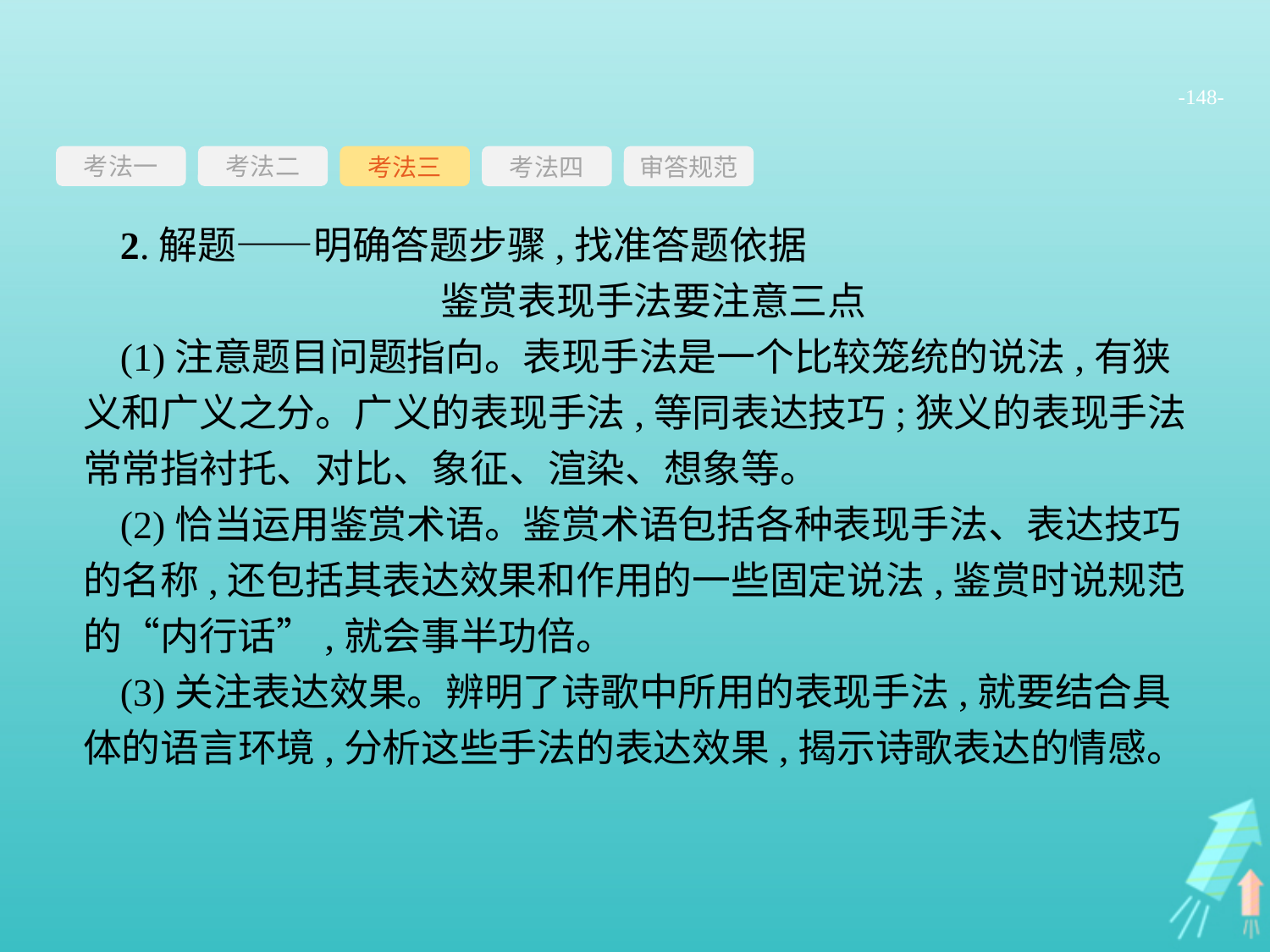

-148-
考法一
考法三
考法四
审答规范
考法二
2.解题——明确答题步骤,找准答题依据
鉴赏表现手法要注意三点
(1)注意题目问题指向。表现手法是一个比较笼统的说法,有狭义和广义之分。广义的表现手法,等同表达技巧;狭义的表现手法常常指衬托、对比、象征、渲染、想象等。
(2)恰当运用鉴赏术语。鉴赏术语包括各种表现手法、表达技巧的名称,还包括其表达效果和作用的一些固定说法,鉴赏时说规范的“内行话”,就会事半功倍。
(3)关注表达效果。辨明了诗歌中所用的表现手法,就要结合具体的语言环境,分析这些手法的表达效果,揭示诗歌表达的情感。